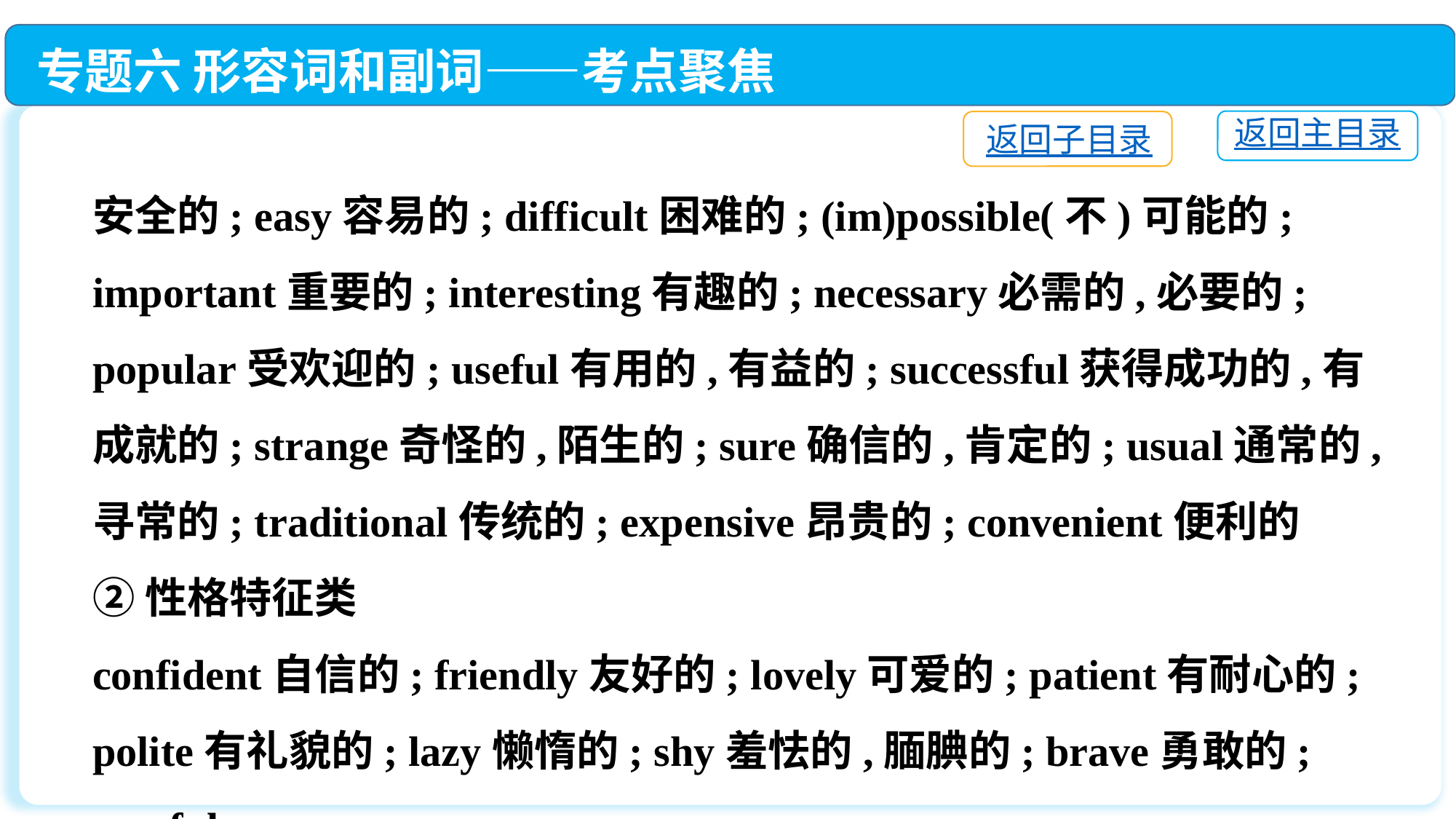

专题六 形容词和副词——考点聚焦

返回主目录

返回子目录
安全的; easy容易的; difficult困难的; (im)possible(不)可能的; important重要的; interesting有趣的; necessary必需的,必要的; popular受欢迎的; useful有用的,有益的; successful获得成功的,有成就的; strange奇怪的,陌生的; sure确信的,肯定的; usual通常的,寻常的; traditional传统的; expensive昂贵的; convenient便利的
②性格特征类
confident自信的; friendly友好的; lovely可爱的; patient有耐心的; polite有礼貌的; lazy懒惰的; shy羞怯的,腼腆的; brave勇敢的; careful